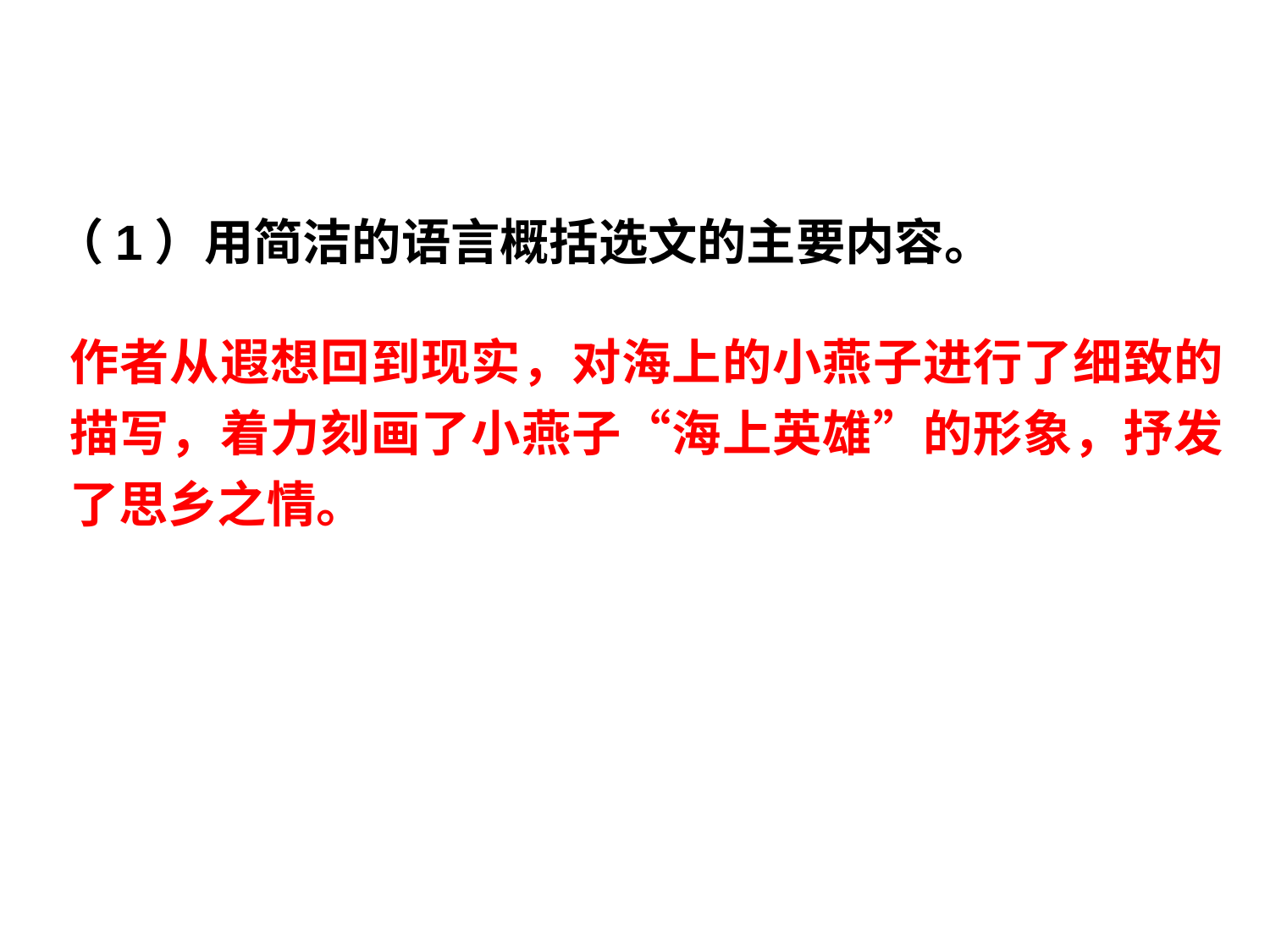

（1）用简洁的语言概括选文的主要内容。
作者从遐想回到现实，对海上的小燕子进行了细致的描写，着力刻画了小燕子“海上英雄”的形象，抒发了思乡之情。